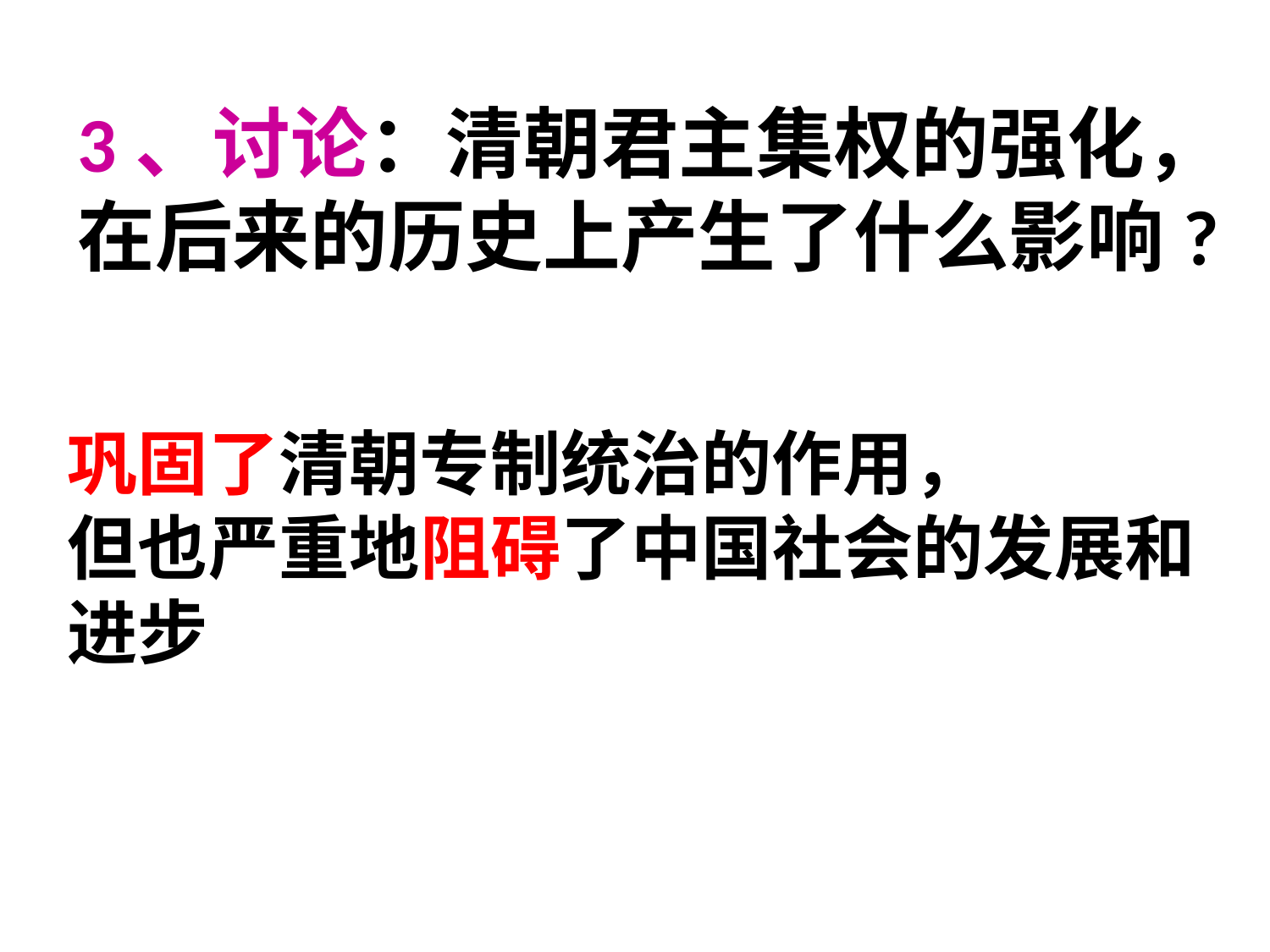

3、讨论：清朝君主集权的强化，在后来的历史上产生了什么影响?

巩固了清朝专制统治的作用，
但也严重地阻碍了中国社会的发展和进步